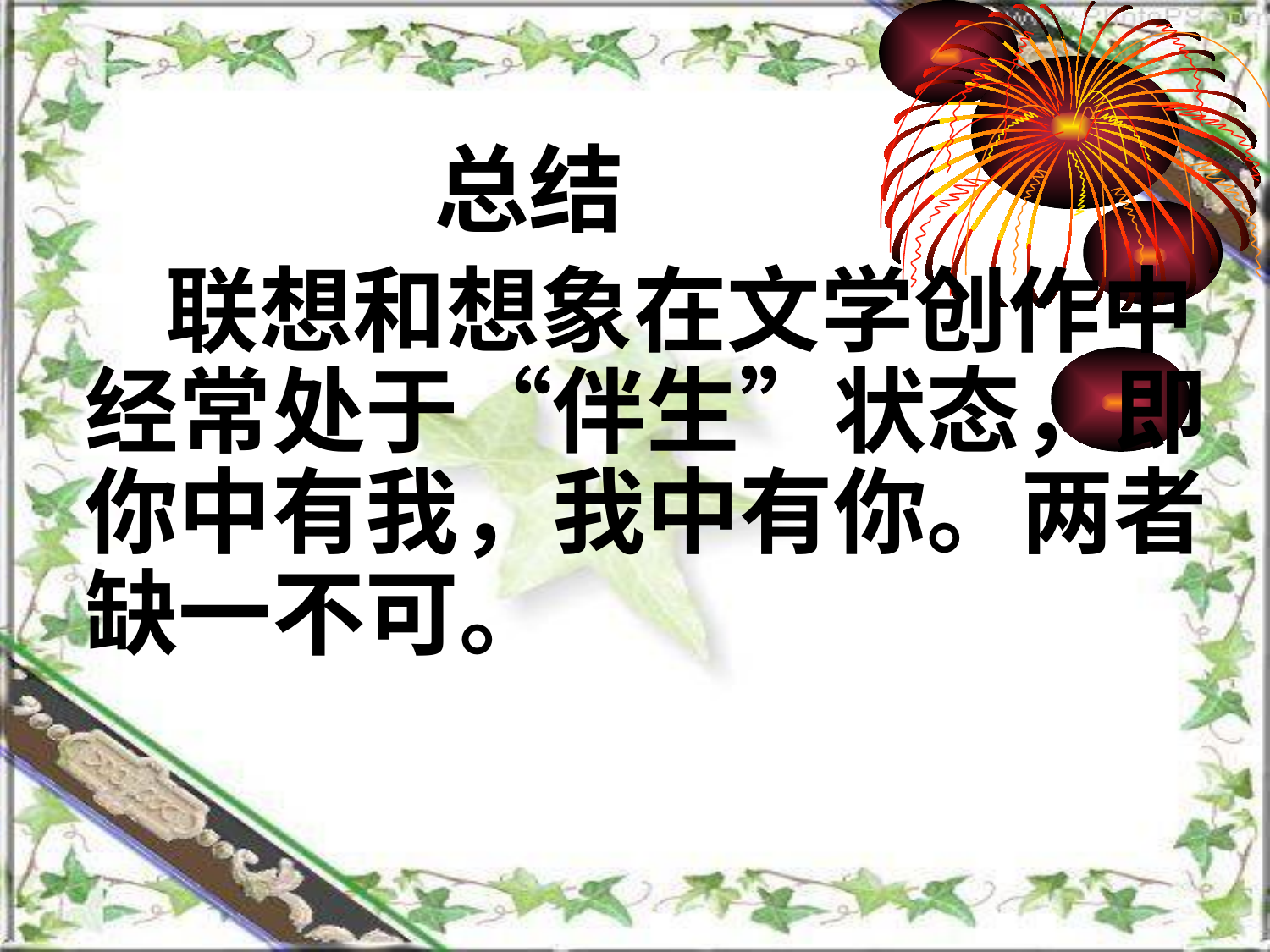

总结
     联想和想象在文学创作中经常处于“伴生”状态，即你中有我，我中有你。两者缺一不可。